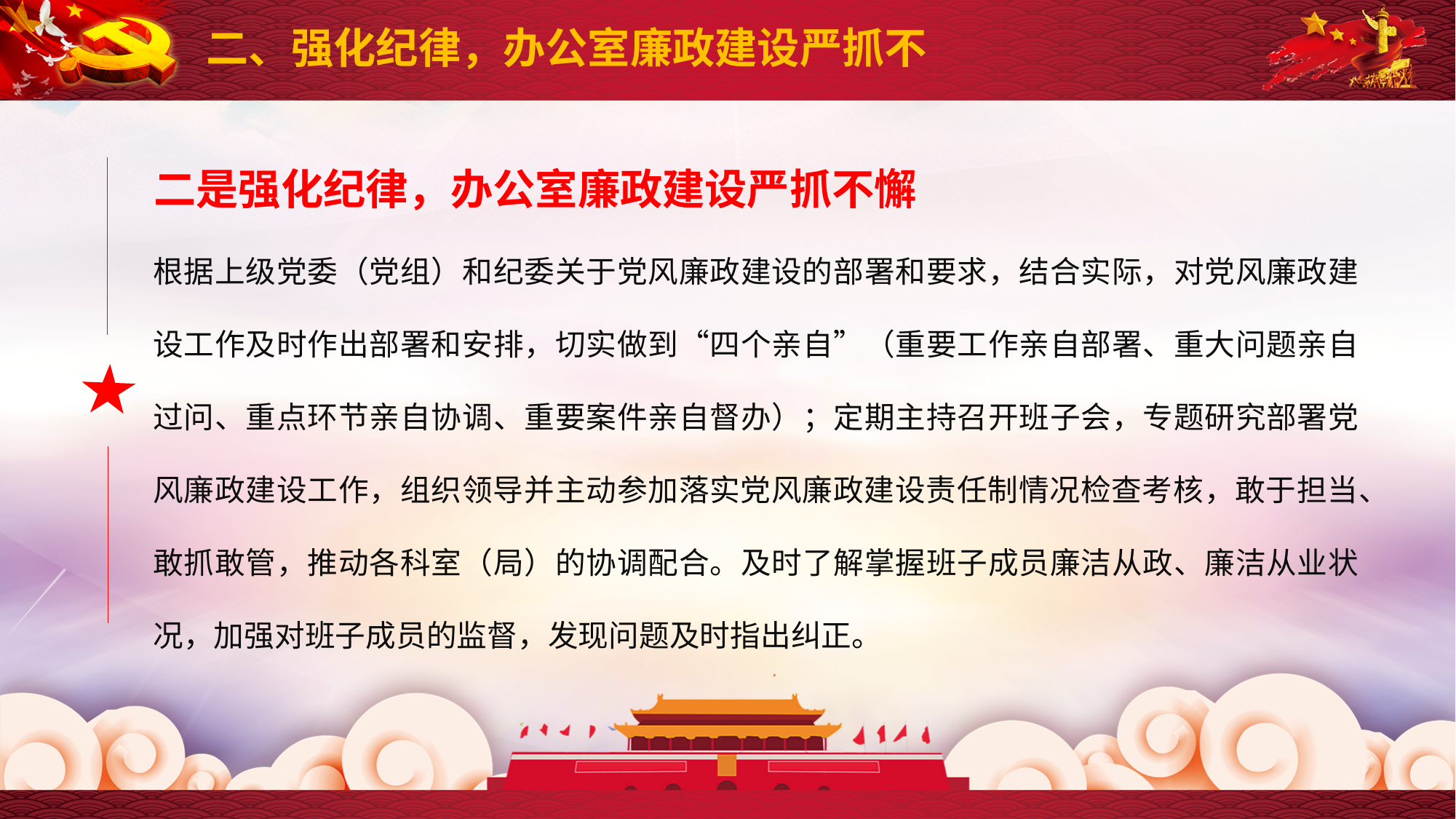

二、强化纪律，办公室廉政建设严抓不
二是强化纪律，办公室廉政建设严抓不懈
根据上级党委（党组）和纪委关于党风廉政建设的部署和要求，结合实际，对党风廉政建设工作及时作出部署和安排，切实做到“四个亲自”（重要工作亲自部署、重大问题亲自过问、重点环节亲自协调、重要案件亲自督办）；定期主持召开班子会，专题研究部署党风廉政建设工作，组织领导并主动参加落实党风廉政建设责任制情况检查考核，敢于担当、敢抓敢管，推动各科室（局）的协调配合。及时了解掌握班子成员廉洁从政、廉洁从业状况，加强对班子成员的监督，发现问题及时指出纠正。